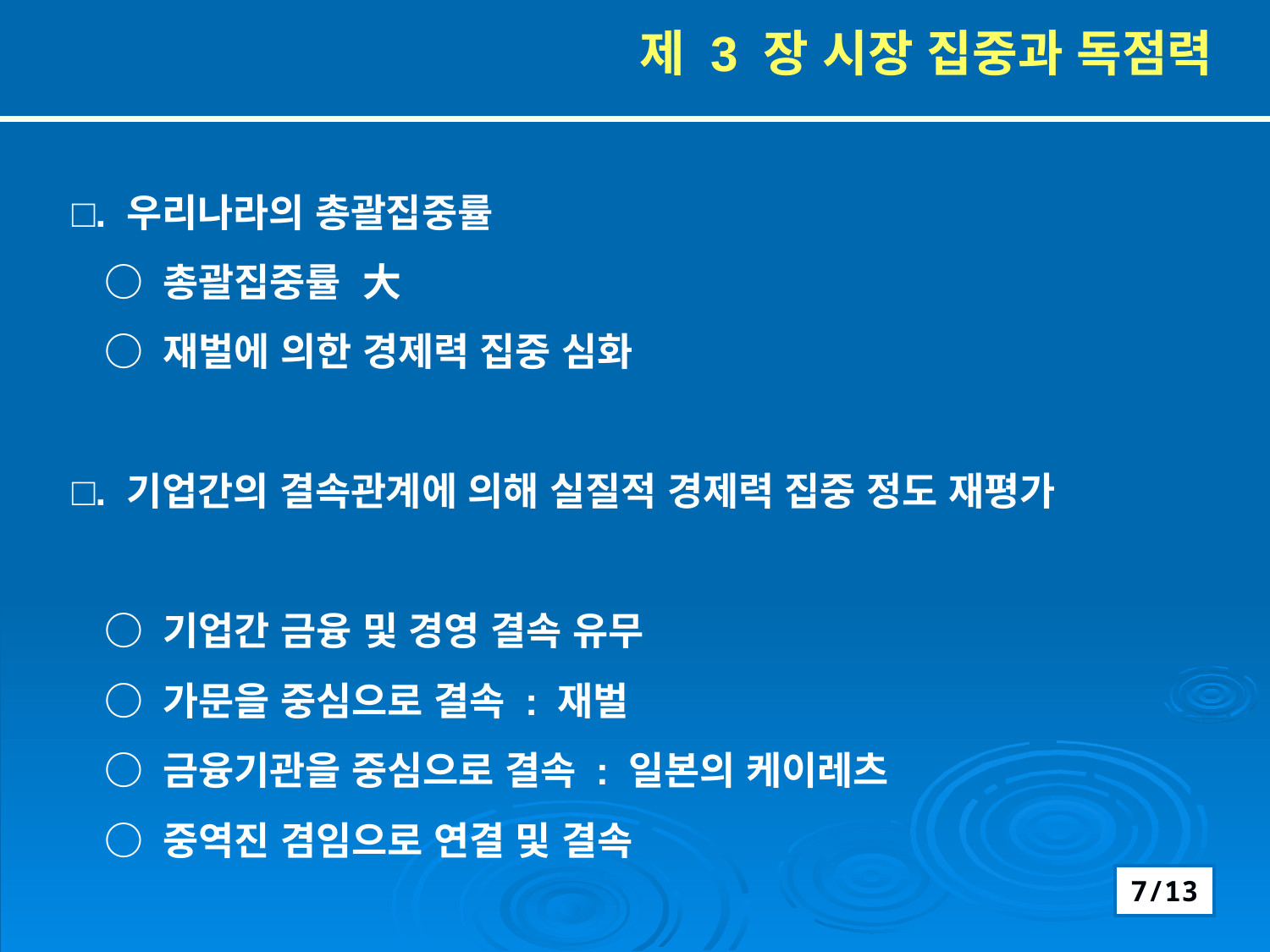

제 3 장 시장 집중과 독점력

□. 우리나라의 총괄집중률
   ○ 총괄집중률  大
   ○ 재벌에 의한 경제력 집중 심화

□. 기업간의 결속관계에 의해 실질적 경제력 집중 정도 재평가
   ○ 기업간 금융 및 경영 결속 유무
   ○ 가문을 중심으로 결속 : 재벌
   ○ 금융기관을 중심으로 결속 : 일본의 케이레츠
   ○ 중역진 겸임으로 연결 및 결속

7/13